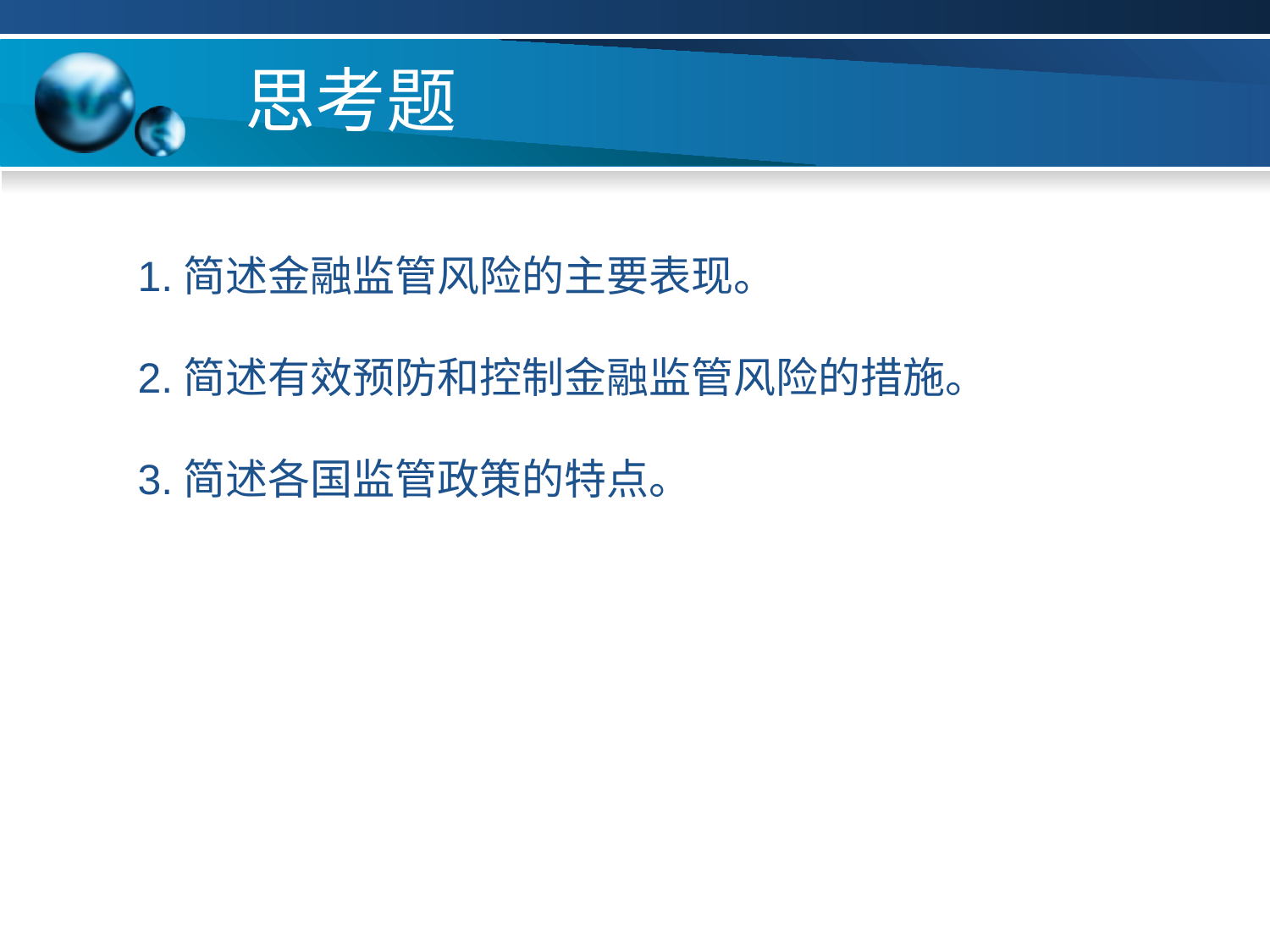

# 思考题
1.简述金融监管风险的主要表现。
2.简述有效预防和控制金融监管风险的措施。
3.简述各国监管政策的特点。